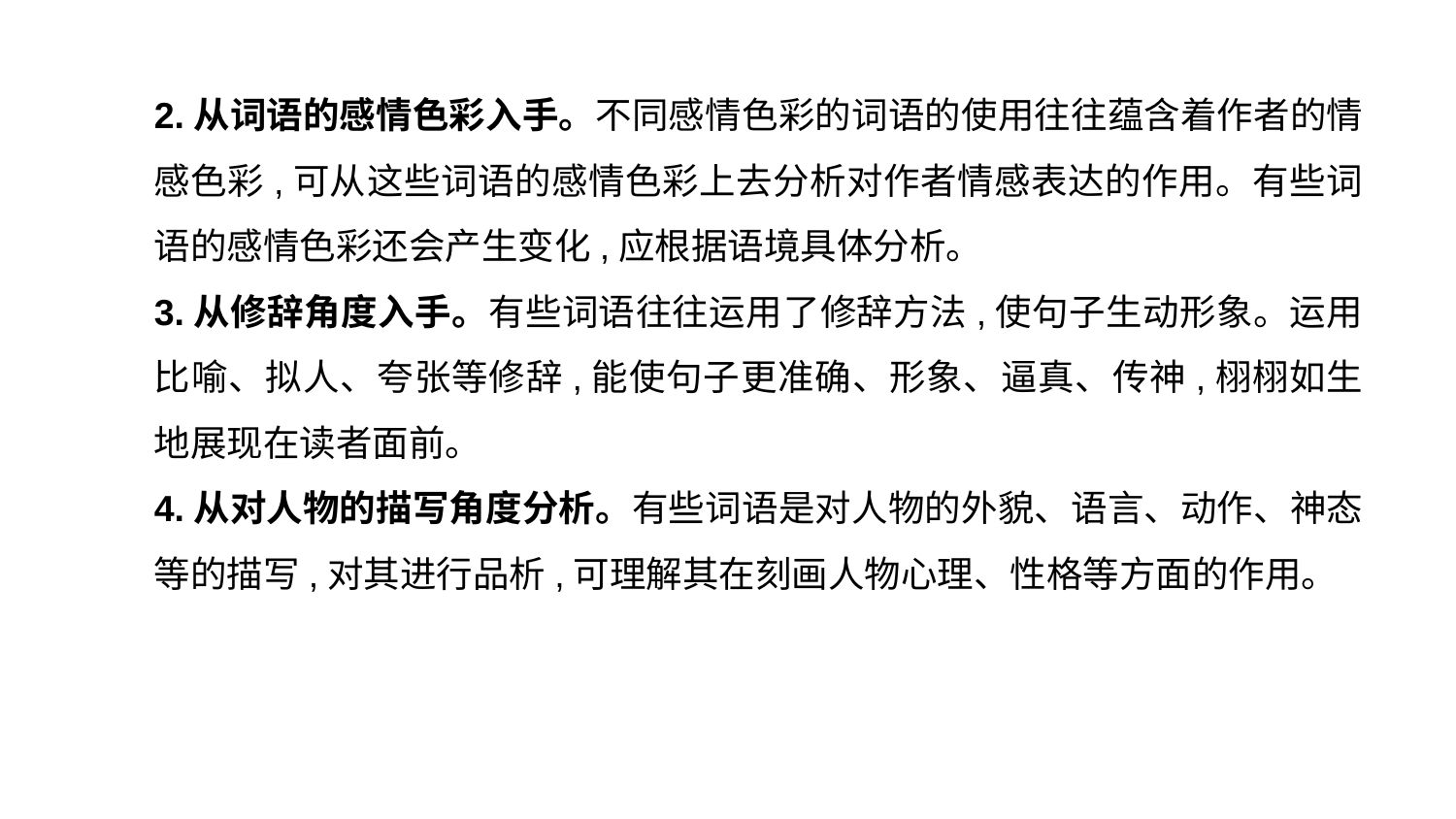

2.从词语的感情色彩入手。不同感情色彩的词语的使用往往蕴含着作者的情感色彩,可从这些词语的感情色彩上去分析对作者情感表达的作用。有些词语的感情色彩还会产生变化,应根据语境具体分析。
3.从修辞角度入手。有些词语往往运用了修辞方法,使句子生动形象。运用比喻、拟人、夸张等修辞,能使句子更准确、形象、逼真、传神,栩栩如生地展现在读者面前。
4.从对人物的描写角度分析。有些词语是对人物的外貌、语言、动作、神态等的描写,对其进行品析,可理解其在刻画人物心理、性格等方面的作用。